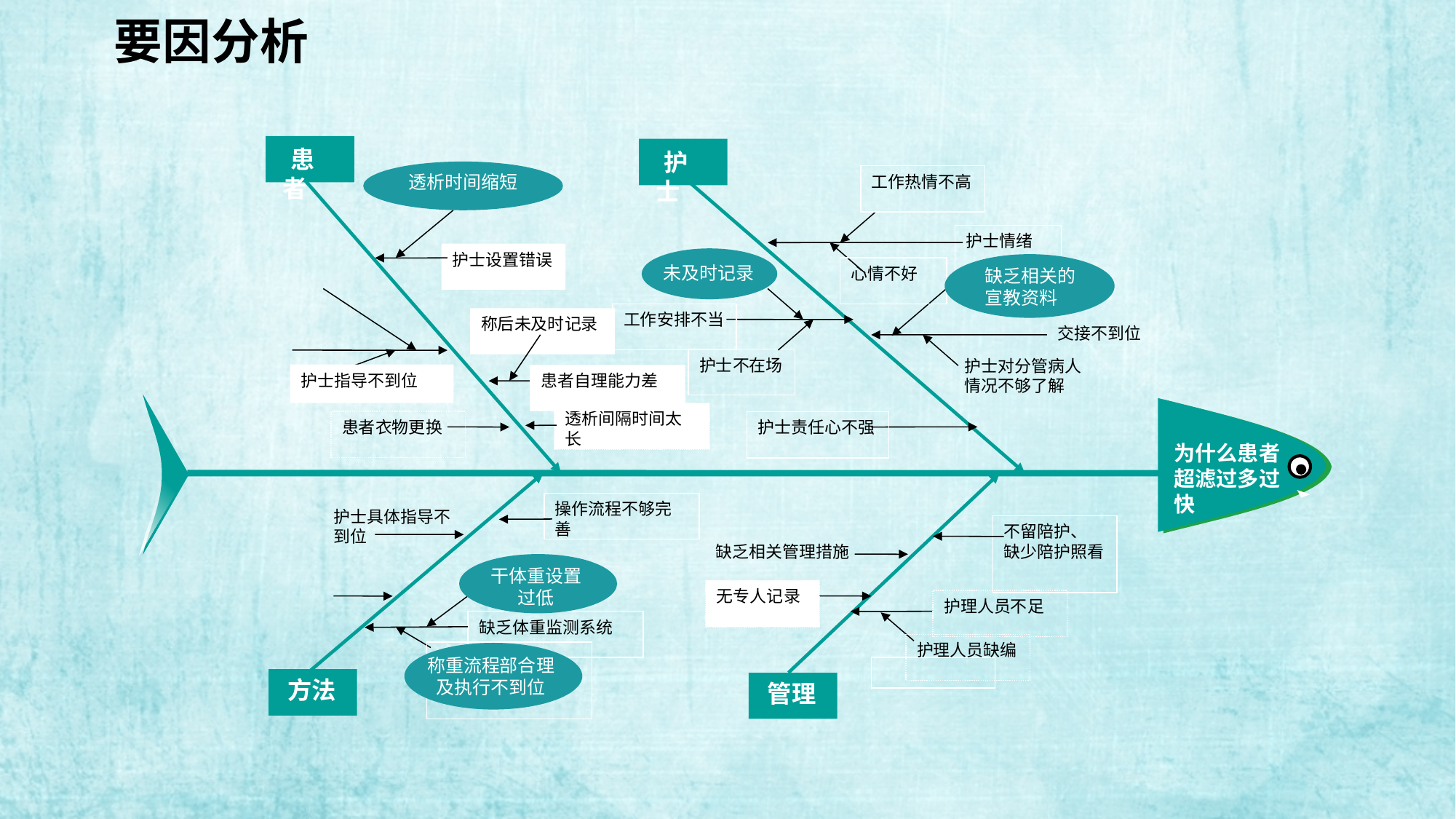

要因分析

患者

护士

透析时间缩短

工作热情不高

护士情绪

护士设置错误

未及时记录

缺乏相关的宣教资料

心情不好

工作安排不当
称后未及时记录
交接不到位

护士不在场

护士对分管病人情况不够了解
护士指导不到位
患者自理能力差

为什么患者超滤过多过快
透析间隔时间太长
患者衣物更换
护士责任心不强

操作流程不够完善
护士具体指导不到位
不留陪护、
缺少陪护照看

缺乏相关管理措施

干体重设置
过低
无专人记录
护理人员不足

缺乏体重监测系统

护理人员缺编

称重流程部合理及执行不到位

方法
管理